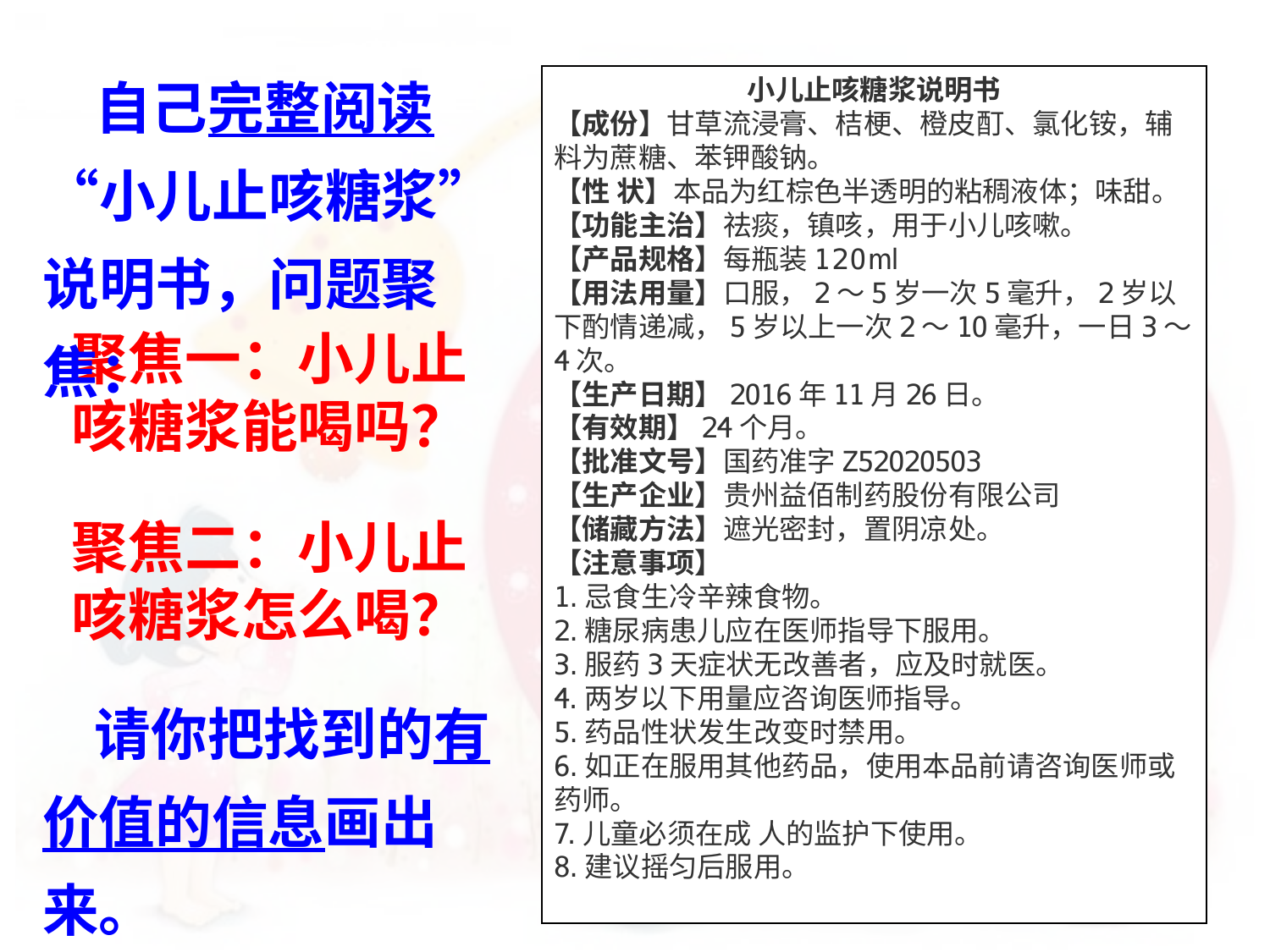

自己完整阅读“小儿止咳糖浆”说明书，问题聚焦：
小儿止咳糖浆说明书
【成份】甘草流浸膏、桔梗、橙皮酊、氯化铵，辅料为蔗糖、苯钾酸钠。
【性 状】本品为红棕色半透明的粘稠液体；味甜。
【功能主治】祛痰，镇咳，用于小儿咳嗽。
【产品规格】每瓶装120ml
【用法用量】口服，2～5岁一次5毫升，2岁以下酌情递减，5岁以上一次2～10毫升，一日3～4次。
【生产日期】2016年11月26日。
【有效期】24个月。
【批准文号】国药准字Z52020503
【生产企业】贵州益佰制药股份有限公司
【储藏方法】遮光密封，置阴凉处。
【注意事项】
1.忌食生冷辛辣食物。
2.糖尿病患儿应在医师指导下服用。
3.服药3天症状无改善者，应及时就医。
4.两岁以下用量应咨询医师指导。
5.药品性状发生改变时禁用。
6.如正在服用其他药品，使用本品前请咨询医师或药师。
7.儿童必须在成 人的监护下使用。
8.建议摇匀后服用。
聚焦一：小儿止咳糖浆能喝吗？
聚焦二：小儿止咳糖浆怎么喝？
   请你把找到的有价值的信息画出来。